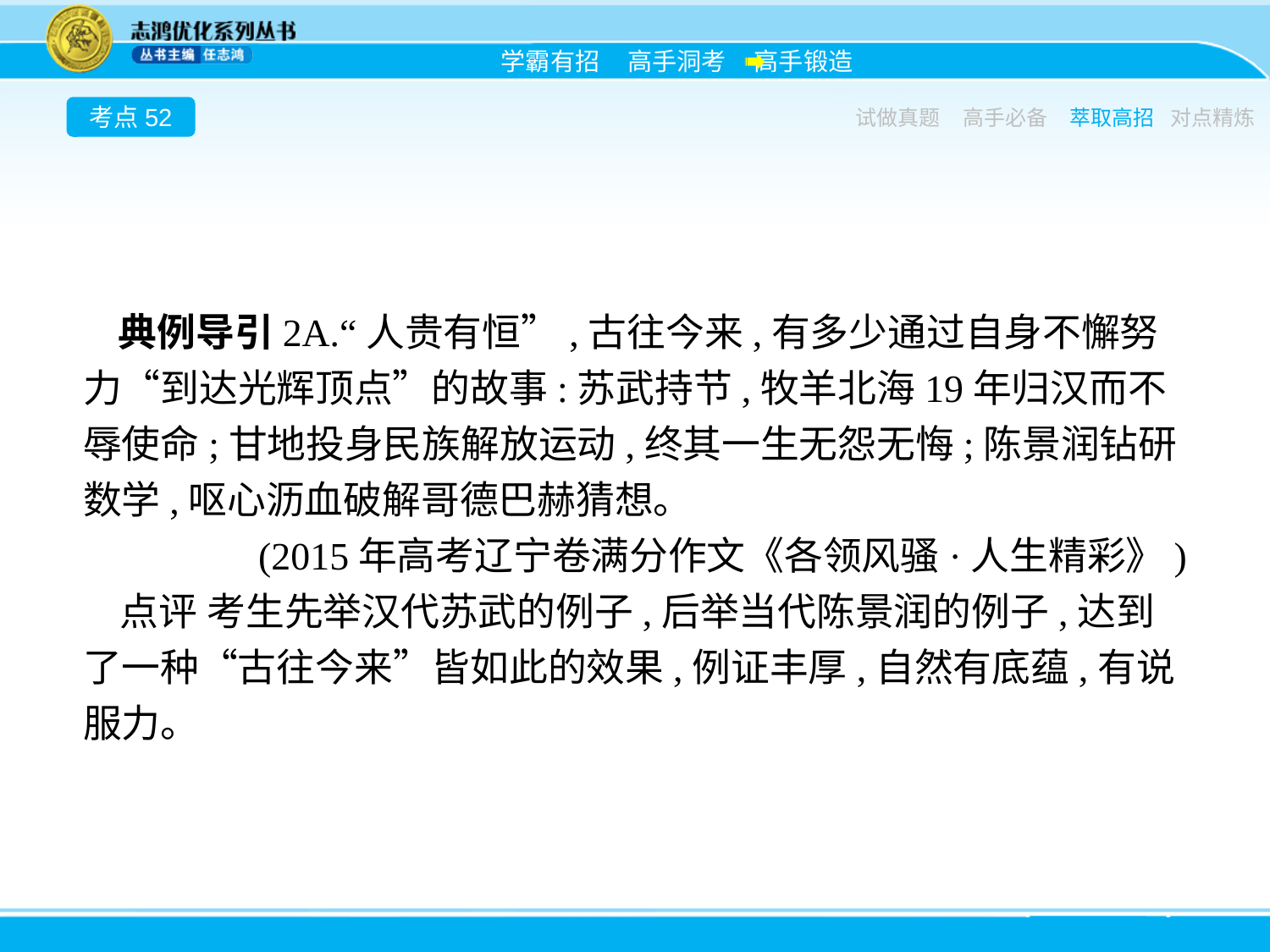

考点52
试做真题
高手必备
萃取高招
对点精炼
典例导引2A.“人贵有恒”,古往今来,有多少通过自身不懈努力“到达光辉顶点”的故事:苏武持节,牧羊北海19年归汉而不辱使命;甘地投身民族解放运动,终其一生无怨无悔;陈景润钻研数学,呕心沥血破解哥德巴赫猜想。
(2015年高考辽宁卷满分作文《各领风骚·人生精彩》)
点评 考生先举汉代苏武的例子,后举当代陈景润的例子,达到了一种“古往今来”皆如此的效果,例证丰厚,自然有底蕴,有说服力。